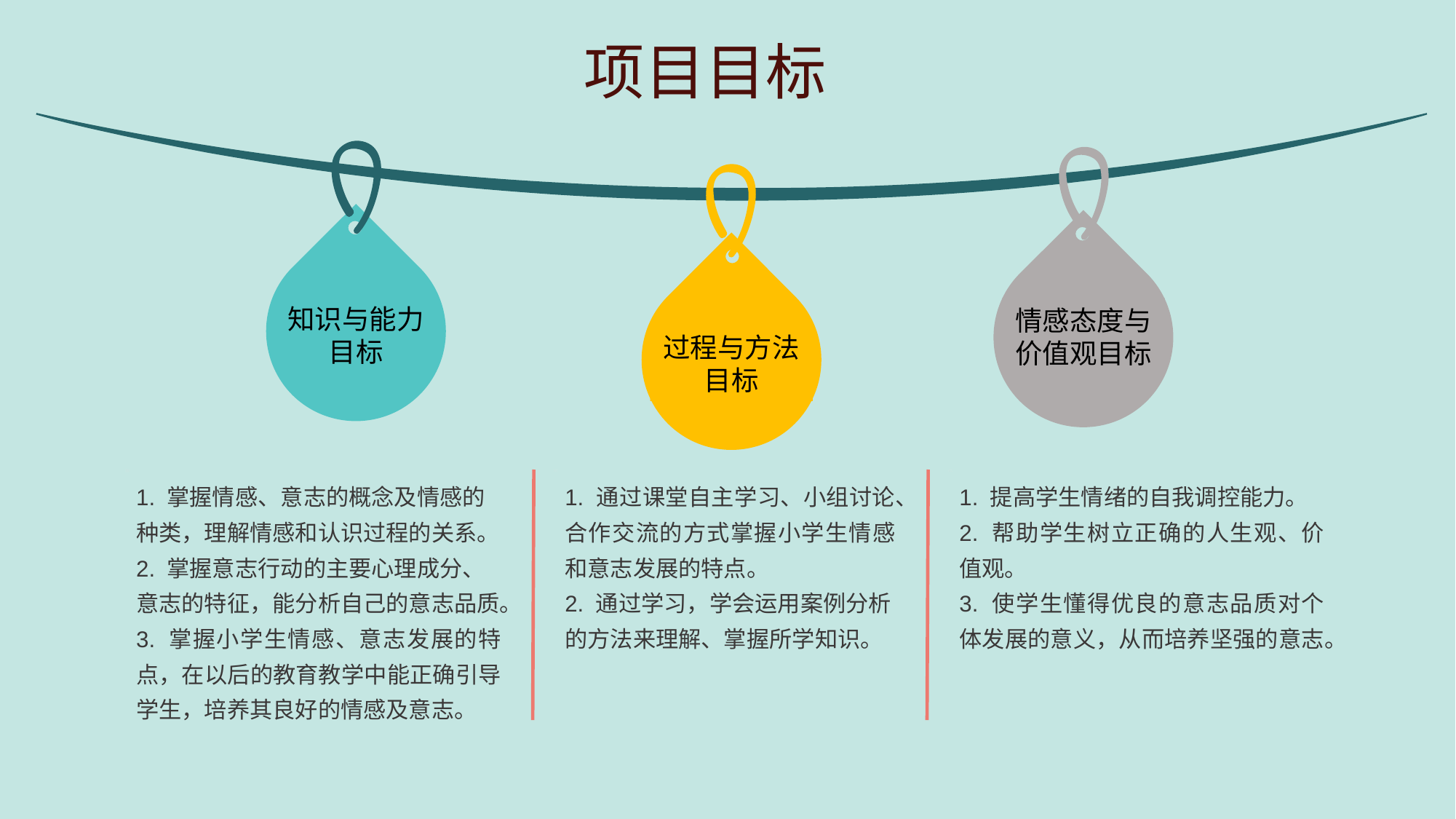

项目目标

知识与能力目标

情感态度与价值观目标

过程与方法目标
1. 掌握情感、意志的概念及情感的种类，理解情感和认识过程的关系。
2. 掌握意志行动的主要心理成分、意志的特征，能分析自己的意志品质。
3. 掌握小学生情感、意志发展的特点，在以后的教育教学中能正确引导学生，培养其良好的情感及意志。
1. 通过课堂自主学习、小组讨论、合作交流的方式掌握小学生情感和意志发展的特点。
2. 通过学习，学会运用案例分析的方法来理解、掌握所学知识。
1. 提高学生情绪的自我调控能力。
2. 帮助学生树立正确的人生观、价值观。
3. 使学生懂得优良的意志品质对个体发展的意义，从而培养坚强的意志。